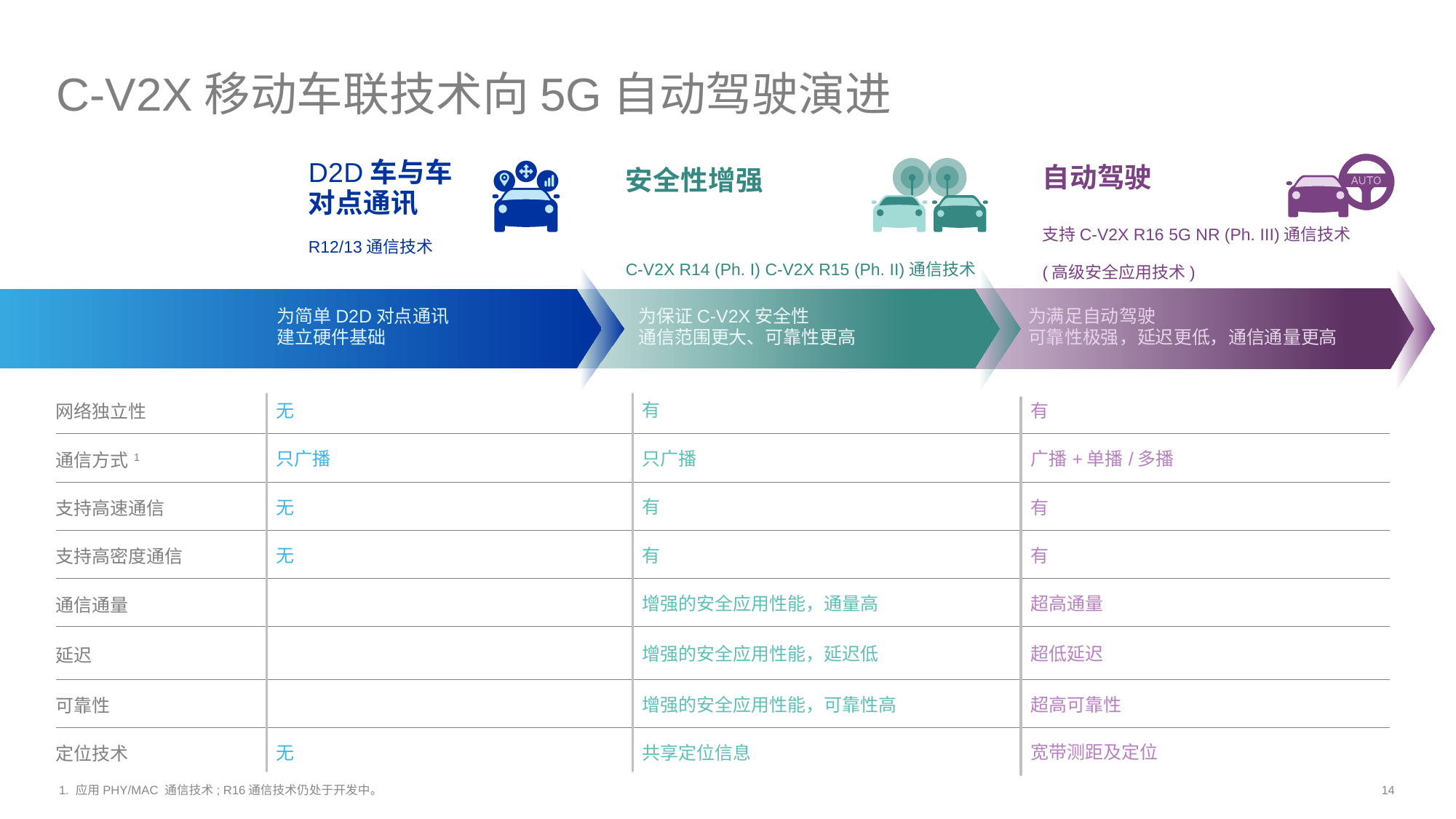

# C-V2X移动车联技术向5G自动驾驶演进

D2D车与车
对点通讯
R12/13通信技术

自动驾驶
支持C-V2X R16 5G NR (Ph. III)通信技术
(高级安全应用技术)
安全性增强

C-V2X R14 (Ph. I) C-V2X R15 (Ph. II)通信技术

为满足自动驾驶
可靠性极强，延迟更低，通信通量更高
为简单D2D对点通讯
建立硬件基础
为保证C-V2X安全性
通信范围更大、可靠性更高
| 网络独立性 | 无 | 有 | 有 |
| --- | --- | --- | --- |
| 通信方式1 | 只广播 | 只广播 | 广播+单播/多播 |
| 支持高速通信 | 无 | 有 | 有 |
| 支持高密度通信 | 无 | 有 | 有 |
| 通信通量 |  | 增强的安全应用性能，通量高 | 超高通量 |
| 延迟 |  | 增强的安全应用性能，延迟低 | 超低延迟 |
| 可靠性 |  | 增强的安全应用性能，可靠性高 | 超高可靠性 |
| 定位技术 | 无 | 共享定位信息 | 宽带测距及定位 |

14
1. 应用PHY/MAC 通信技术; R16通信技术仍处于开发中。